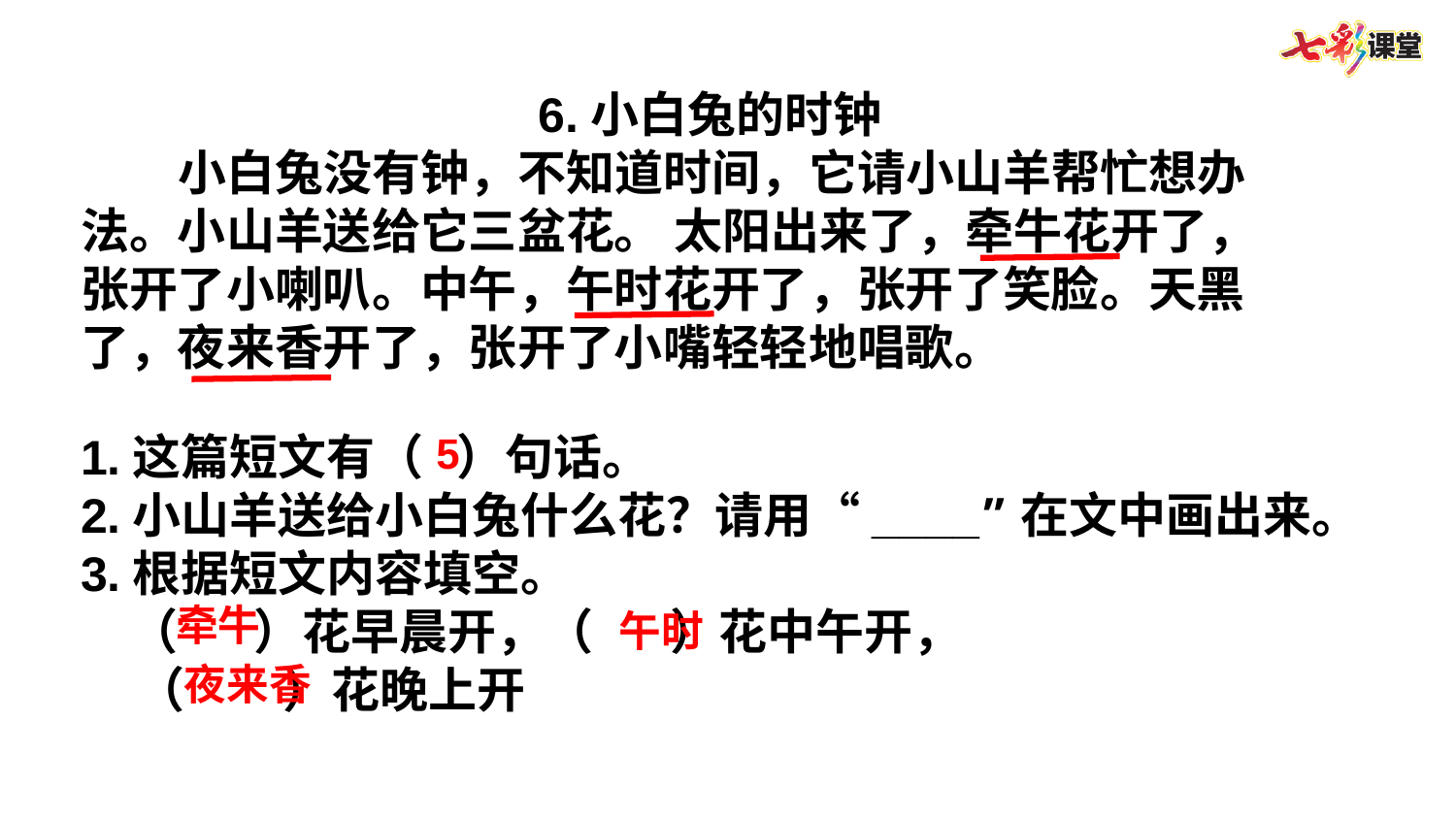

6.小白兔的时钟
　　小白兔没有钟，不知道时间，它请小山羊帮忙想办法。小山羊送给它三盆花。 太阳出来了，牵牛花开了，张开了小喇叭。中午，午时花开了，张开了笑脸。天黑了，夜来香开了，张开了小嘴轻轻地唱歌。
1.这篇短文有（   ）句话。
2.小山羊送给小白兔什么花？请用“____”在文中画出来。
3.根据短文内容填空。
　（       ）花早晨开，（       ）花中午开，
    （         ）花晚上开
5
牵牛
午时
夜来香